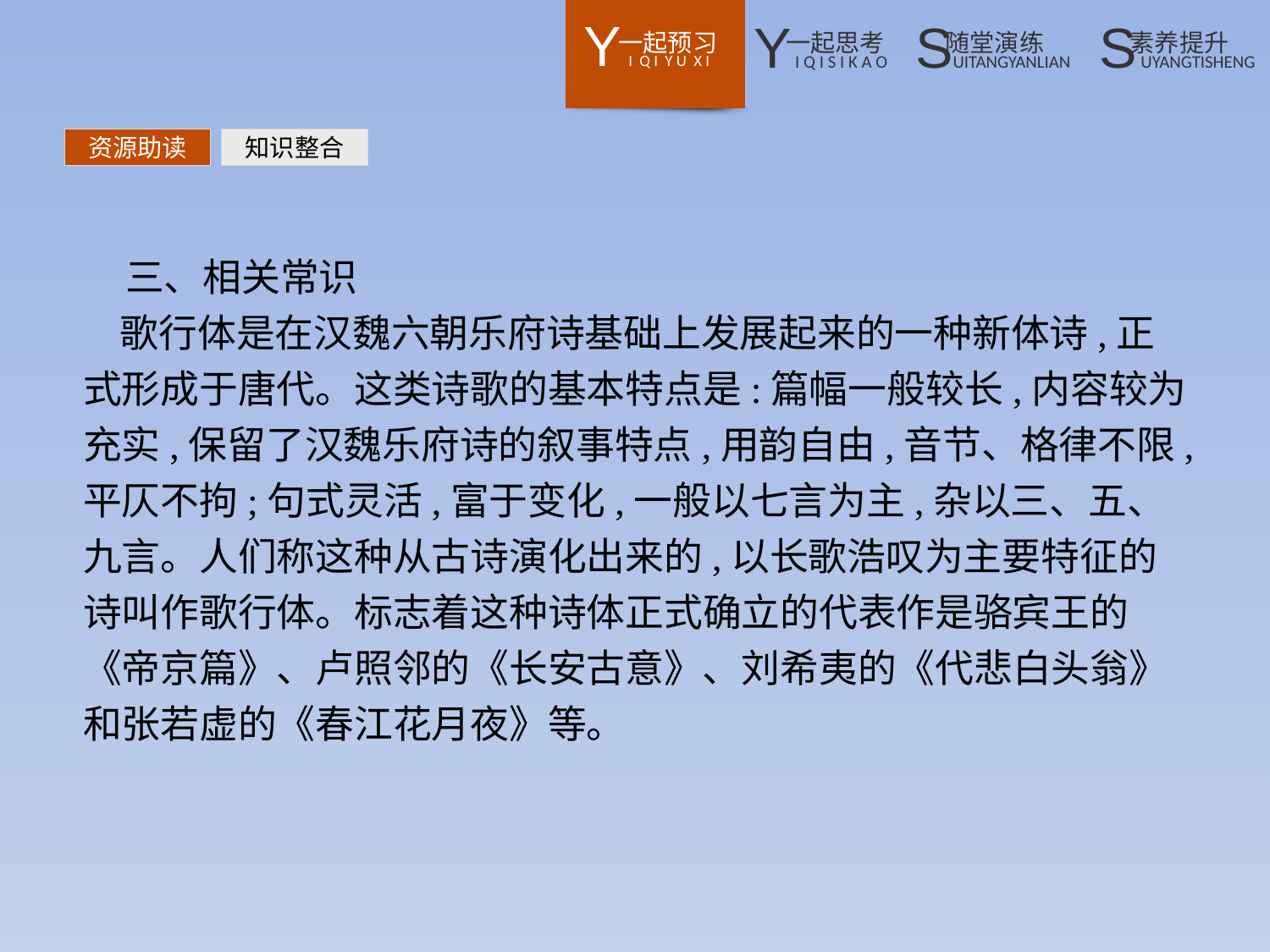

资源助读
知识整合
三、相关常识
歌行体是在汉魏六朝乐府诗基础上发展起来的一种新体诗,正式形成于唐代。这类诗歌的基本特点是:篇幅一般较长,内容较为充实,保留了汉魏乐府诗的叙事特点,用韵自由,音节、格律不限,平仄不拘;句式灵活,富于变化,一般以七言为主,杂以三、五、九言。人们称这种从古诗演化出来的,以长歌浩叹为主要特征的诗叫作歌行体。标志着这种诗体正式确立的代表作是骆宾王的《帝京篇》、卢照邻的《长安古意》、刘希夷的《代悲白头翁》和张若虚的《春江花月夜》等。